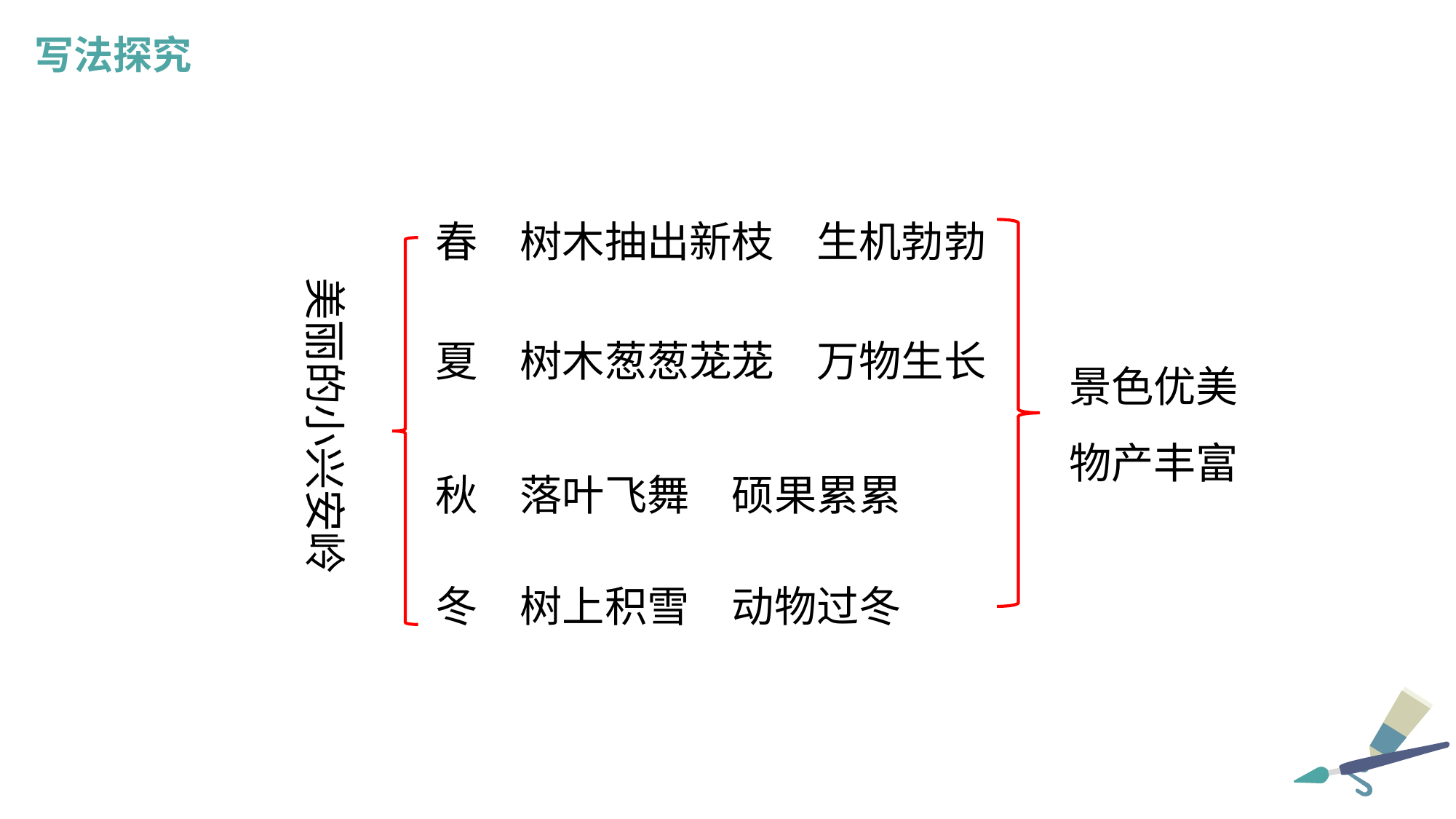

写法探究
春　树木抽出新枝　生机勃勃

美丽的小兴安岭
夏　树木葱葱茏茏　万物生长
景色优美
物产丰富
秋　落叶飞舞　硕果累累
冬　树上积雪　动物过冬